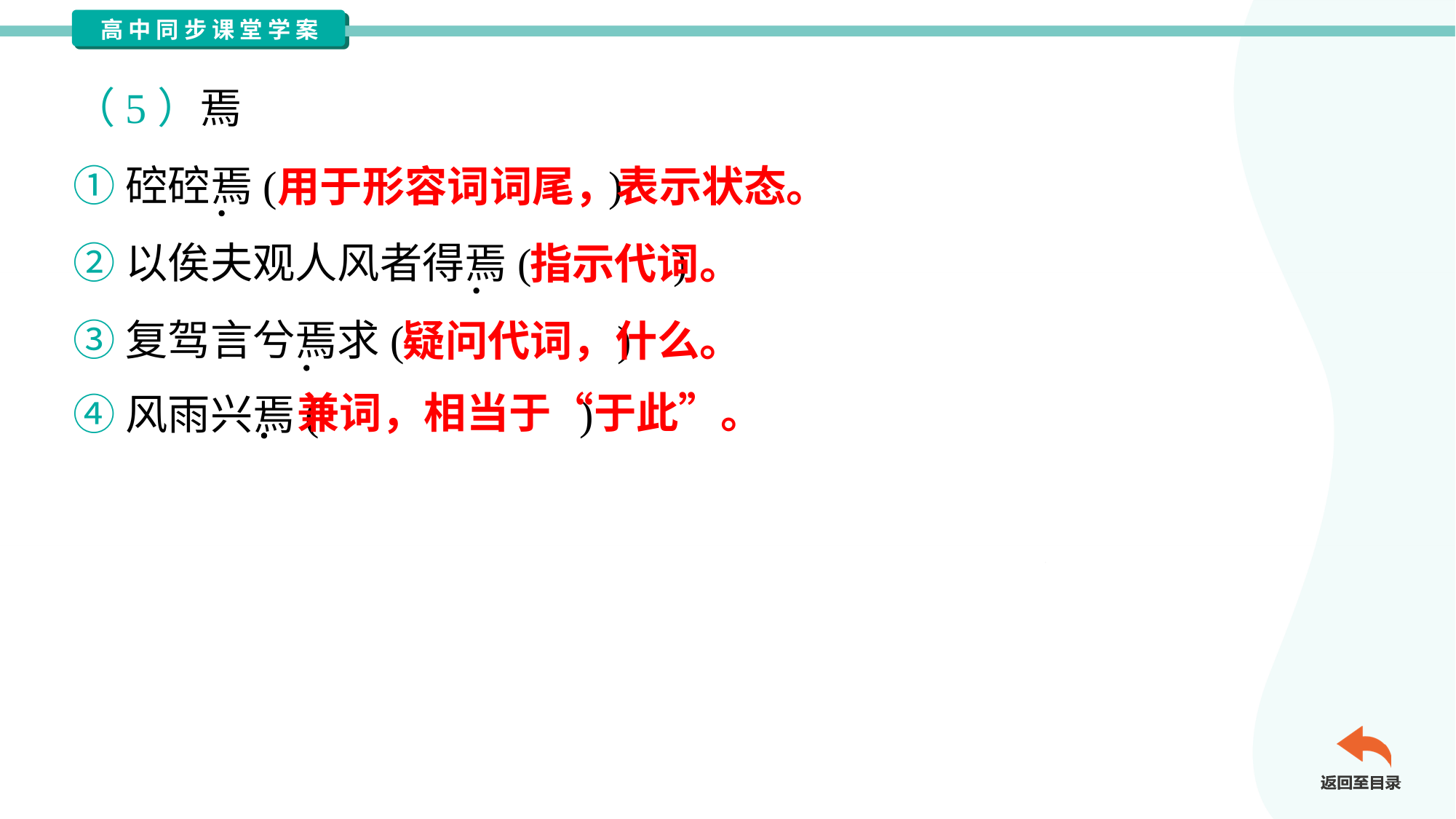

（5）焉
①硿硿焉(                            )
②以俟夫观人风者得焉(            )
③复驾言兮焉求(                  )
④风雨兴焉(                      )
用于形容词词尾，表示状态。
指示代词。

疑问代词，什么。

兼词，相当于“于此”。